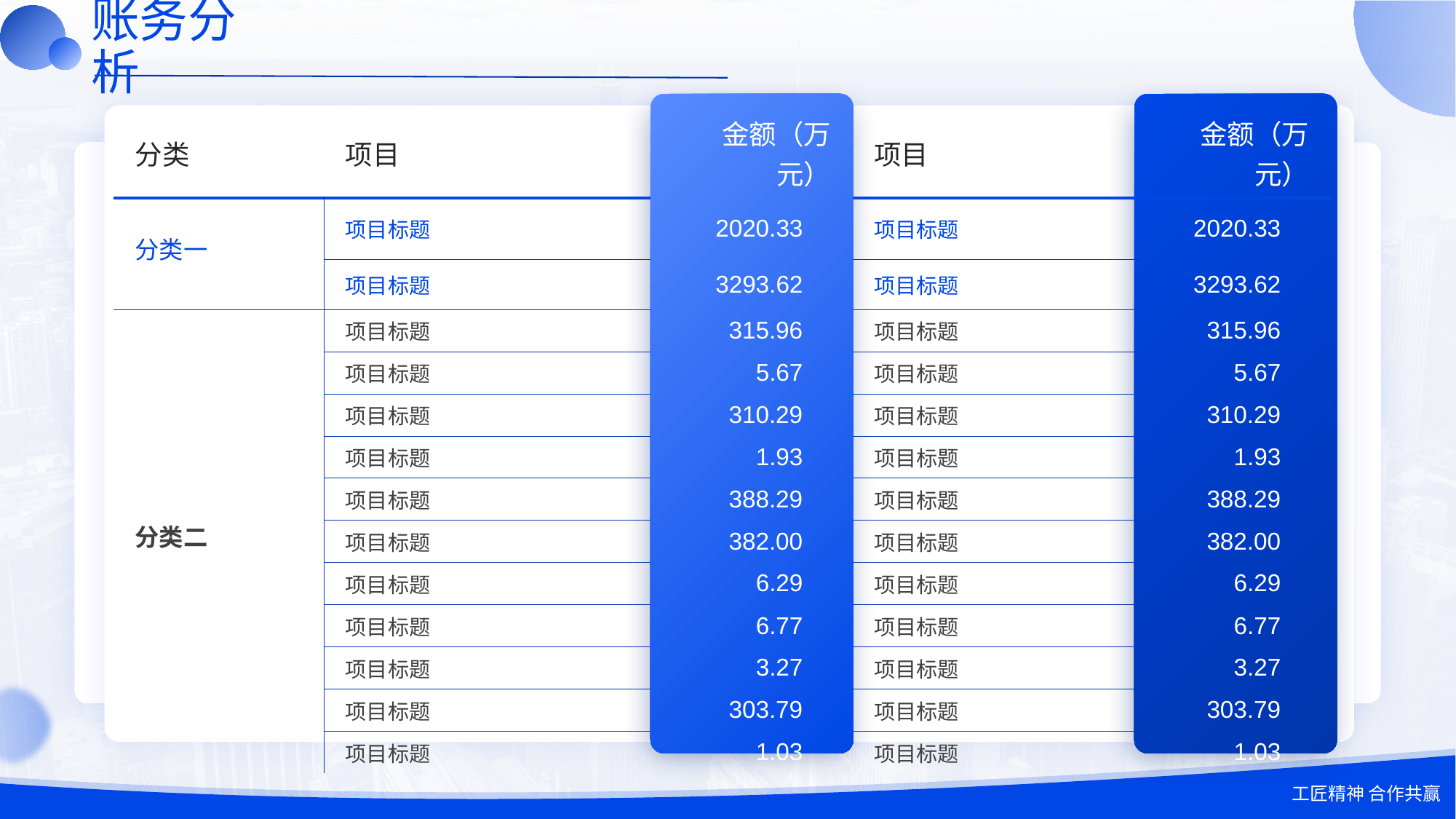

# 账务分析

| 分类 | 项目 | 金额（万元） | 项目 | 金额（万元） |
| --- | --- | --- | --- | --- |
| 分类一 | 项目标题 | 2020.33 | 项目标题 | 2020.33 |
|  | 项目标题 | 3293.62 | 项目标题 | 3293.62 |
| 分类二 | 项目标题 | 315.96 | 项目标题 | 315.96 |
|  | 项目标题 | 5.67 | 项目标题 | 5.67 |
|  | 项目标题 | 310.29 | 项目标题 | 310.29 |
|  | 项目标题 | 1.93 | 项目标题 | 1.93 |
|  | 项目标题 | 388.29 | 项目标题 | 388.29 |
|  | 项目标题 | 382.00 | 项目标题 | 382.00 |
|  | 项目标题 | 6.29 | 项目标题 | 6.29 |
|  | 项目标题 | 6.77 | 项目标题 | 6.77 |
|  | 项目标题 | 3.27 | 项目标题 | 3.27 |
|  | 项目标题 | 303.79 | 项目标题 | 303.79 |
|  | 项目标题 | 1.03 | 项目标题 | 1.03 |